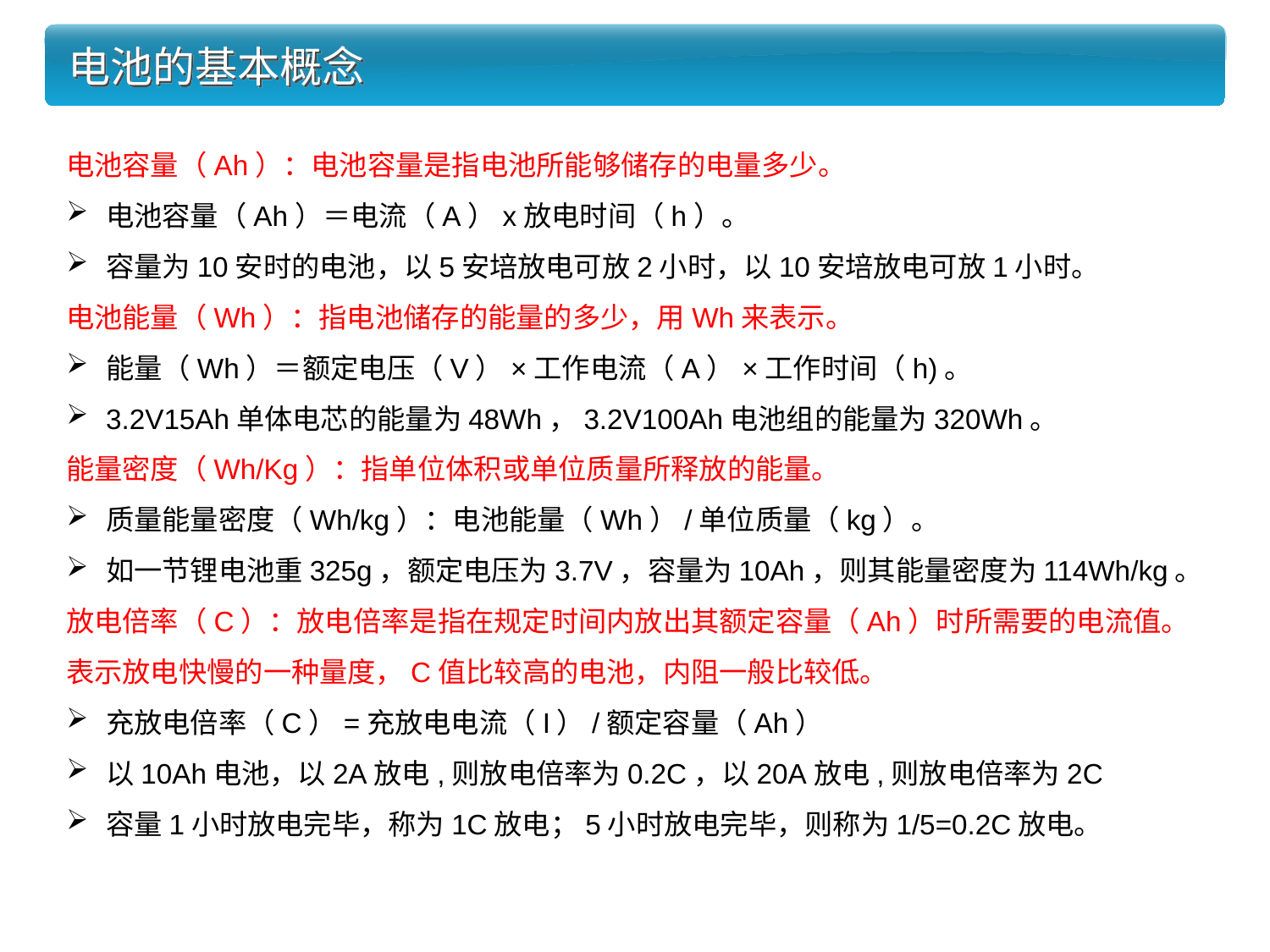

# 电池的基本概念
电池容量（Ah）：电池容量是指电池所能够储存的电量多少。
电池容量（Ah）＝电流（A）x放电时间（h）。
容量为10安时的电池，以5安培放电可放2小时，以10安培放电可放1小时。
电池能量（Wh）：指电池储存的能量的多少，用Wh来表示。
能量（Wh）＝额定电压（V）×工作电流（A）×工作时间（h)。
3.2V15Ah单体电芯的能量为48Wh，3.2V100Ah电池组的能量为320Wh。
能量密度（Wh/Kg）：指单位体积或单位质量所释放的能量。
质量能量密度（Wh/kg）：电池能量（Wh）/单位质量（kg）。
如一节锂电池重325g，额定电压为3.7V，容量为10Ah，则其能量密度为114Wh/kg。
放电倍率（C）：放电倍率是指在规定时间内放出其额定容量（Ah）时所需要的电流值。表示放电快慢的一种量度，C值比较高的电池，内阻一般比较低。
充放电倍率（C）=充放电电流（I）/额定容量（Ah）
以10Ah电池，以2A放电,则放电倍率为0.2C，以20A放电,则放电倍率为2C
容量1小时放电完毕，称为1C放电；5小时放电完毕，则称为1/5=0.2C放电。